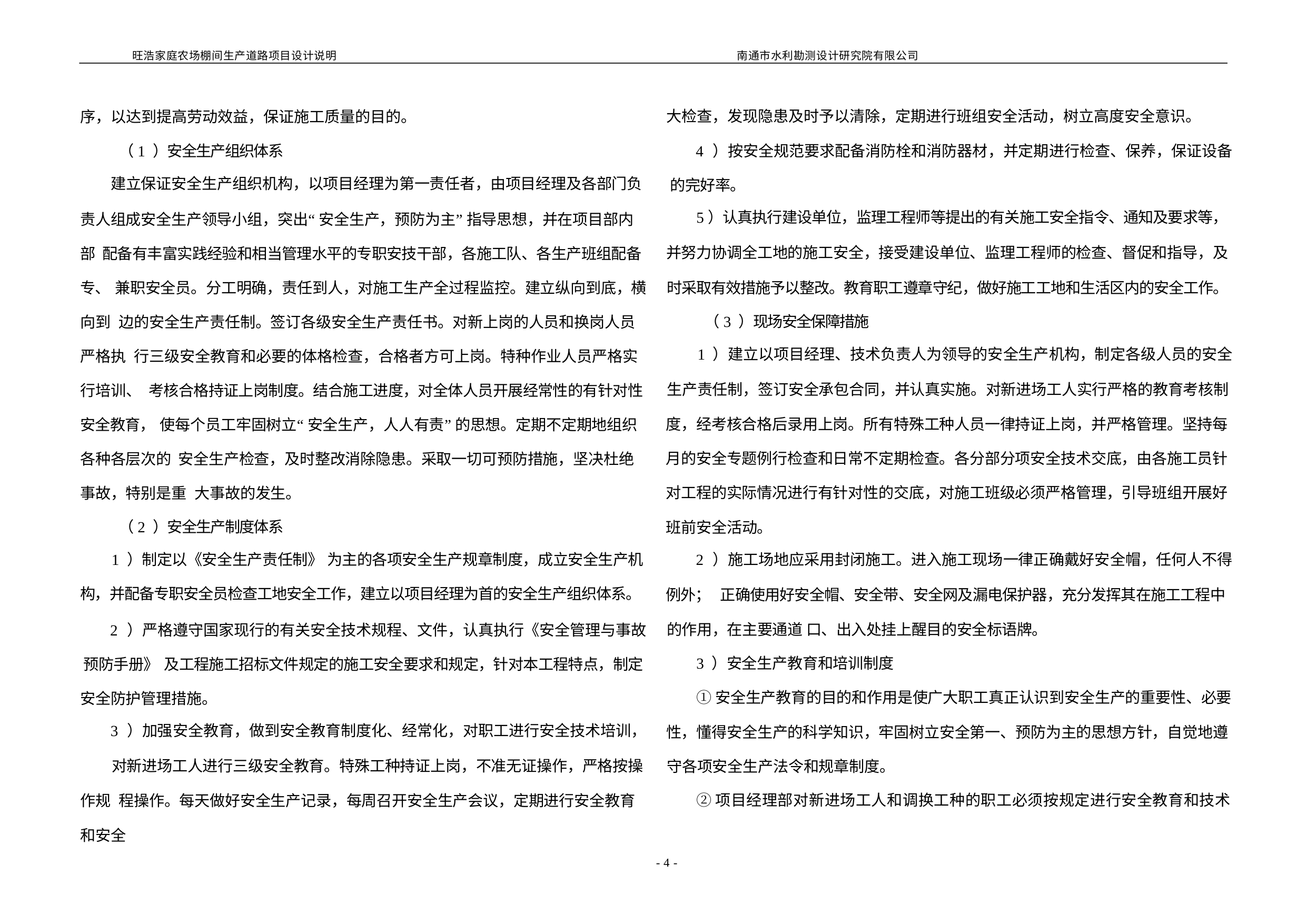

旺浩家庭农场棚间生产道路项目设计说明

南通市水利勘测设计研究院有限公司

序，以达到提高劳动效益，保证施工质量的目的。
（1 ）安全生产组织体系
建立保证安全生产组织机构，以项目经理为第一责任者，由项目经理及各部门负
责人组成安全生产领导小组，突出“ 安全生产，预防为主” 指导思想，并在项目部内部  配备有丰富实践经验和相当管理水平的专职安技干部，各施工队、各生产班组配备专、 兼职安全员。分工明确，责任到人，对施工生产全过程监控。建立纵向到底，横向到  边的安全生产责任制。签订各级安全生产责任书。对新上岗的人员和换岗人员严格执  行三级安全教育和必要的体格检查，合格者方可上岗。特种作业人员严格实行培训、 考核合格持证上岗制度。结合施工进度，对全体人员开展经常性的有针对性安全教育， 使每个员工牢固树立“ 安全生产，人人有责” 的思想。定期不定期地组织各种各层次的  安全生产检查，及时整改消除隐患。采取一切可预防措施，坚决杜绝事故，特别是重  大事故的发生。
（2 ）安全生产制度体系
1 ）制定以《安全生产责任制》 为主的各项安全生产规章制度，成立安全生产机
构，并配备专职安全员检查工地安全工作，建立以项目经理为首的安全生产组织体系。
2 ）严格遵守国家现行的有关安全技术规程、文件，认真执行《安全管理与事故  预防手册》 及工程施工招标文件规定的施工安全要求和规定，针对本工程特点，制定  安全防护管理措施。
3 ）加强安全教育，做到安全教育制度化、经常化，对职工进行安全技术培训，
对新进场工人进行三级安全教育。特殊工种持证上岗，不准无证操作，严格按操作规  程操作。每天做好安全生产记录，每周召开安全生产会议，定期进行安全教育和安全

大检查，发现隐患及时予以清除，定期进行班组安全活动，树立高度安全意识。
4 ）按安全规范要求配备消防栓和消防器材，并定期进行检查、保养，保证设备  的完好率。
5）认真执行建设单位，监理工程师等提出的有关施工安全指令、通知及要求等，
并努力协调全工地的施工安全，接受建设单位、监理工程师的检查、督促和指导，及  时采取有效措施予以整改。教育职工遵章守纪，做好施工工地和生活区内的安全工作。
（3 ）现场安全保障措施
1 ）建立以项目经理、技术负责人为领导的安全生产机构，制定各级人员的安全
生产责任制，签订安全承包合同，并认真实施。对新进场工人实行严格的教育考核制  度，经考核合格后录用上岗。所有特殊工种人员一律持证上岗，并严格管理。坚持每  月的安全专题例行检查和日常不定期检查。各分部分项安全技术交底，由各施工员针  对工程的实际情况进行有针对性的交底，对施工班级必须严格管理，引导班组开展好  班前安全活动。
2 ）施工场地应采用封闭施工。进入施工现场一律正确戴好安全帽，任何人不得
例外； 正确使用好安全帽、安全带、安全网及漏电保护器，充分发挥其在施工工程中  的作用，在主要通道 口、出入处挂上醒目的安全标语牌。
3 ）安全生产教育和培训制度
①安全生产教育的目的和作用是使广大职工真正认识到安全生产的重要性、必要
性，懂得安全生产的科学知识，牢固树立安全第一、预防为主的思想方针，自觉地遵  守各项安全生产法令和规章制度。

②项目经理部对新进场工人和调换工种的职工必须按规定进行安全教育和技术

- 4 -